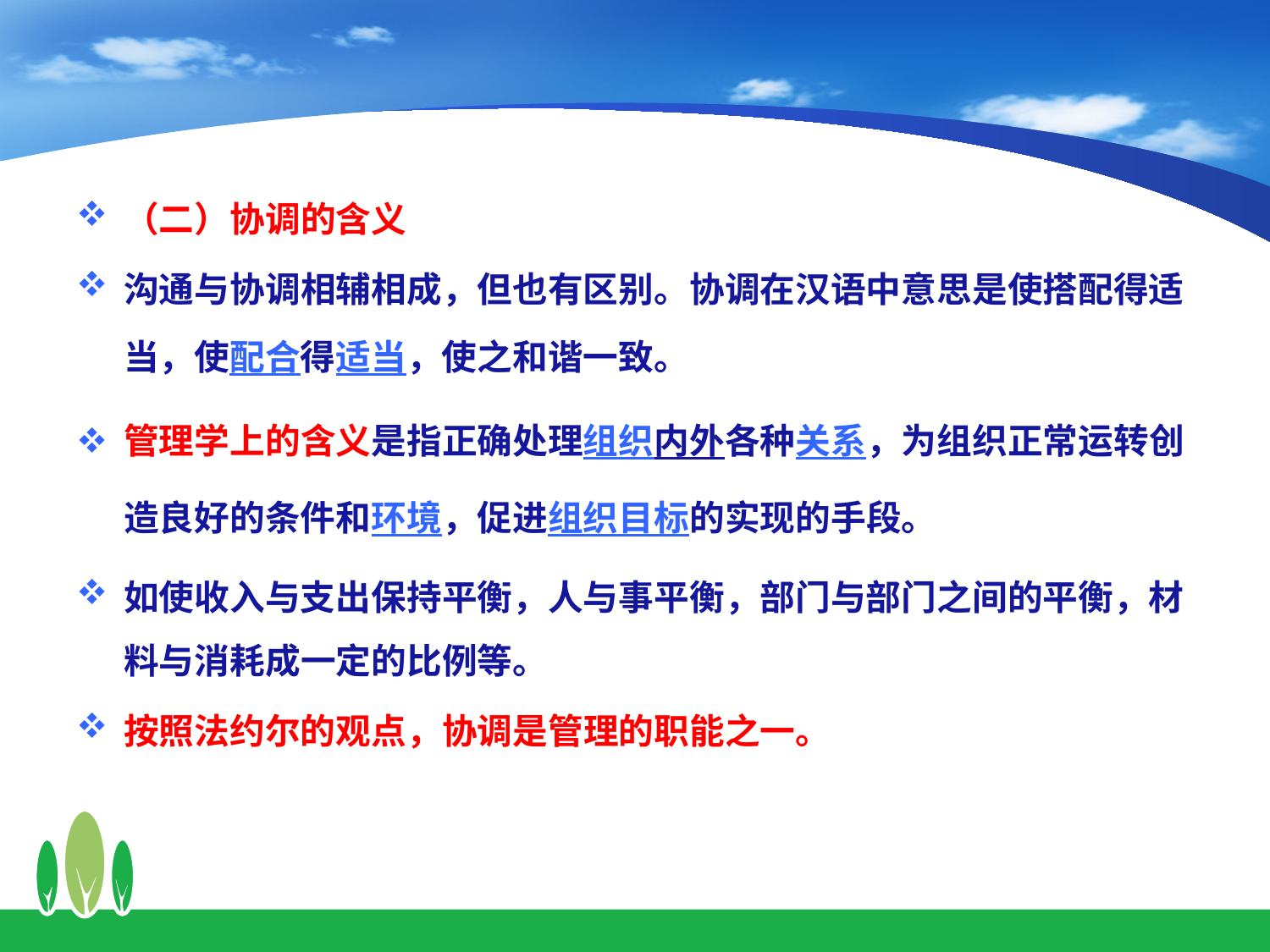

（二）协调的含义
沟通与协调相辅相成，但也有区别。协调在汉语中意思是使搭配得适当，使配合得适当，使之和谐一致。
管理学上的含义是指正确处理组织内外各种关系，为组织正常运转创造良好的条件和环境，促进组织目标的实现的手段。
如使收入与支出保持平衡，人与事平衡，部门与部门之间的平衡，材料与消耗成一定的比例等。
按照法约尔的观点，协调是管理的职能之一。

72